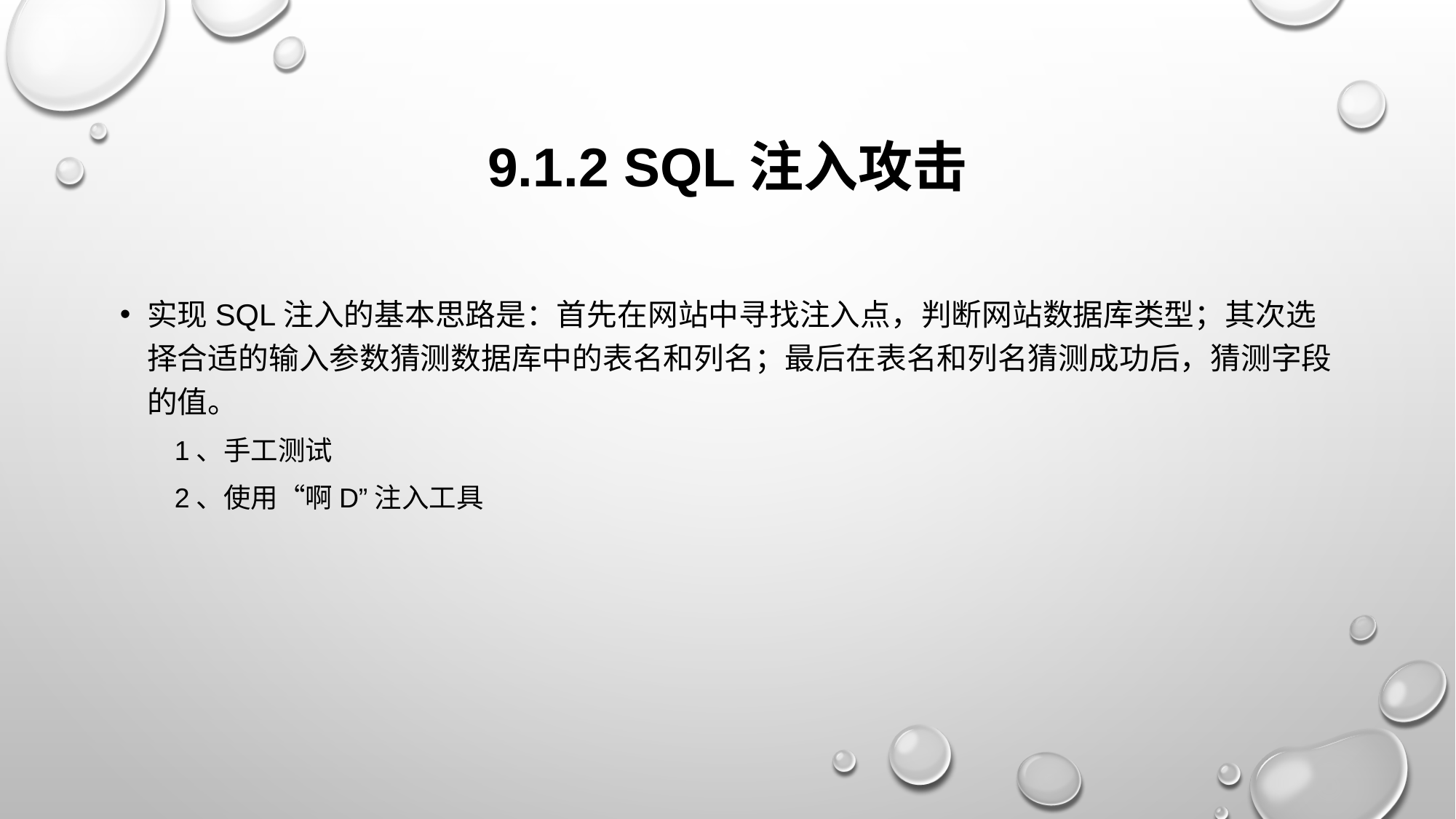

# 9.1.2 SQL注入攻击
实现SQL注入的基本思路是：首先在网站中寻找注入点，判断网站数据库类型；其次选择合适的输入参数猜测数据库中的表名和列名；最后在表名和列名猜测成功后，猜测字段的值。
1、手工测试
2、使用“啊D”注入工具